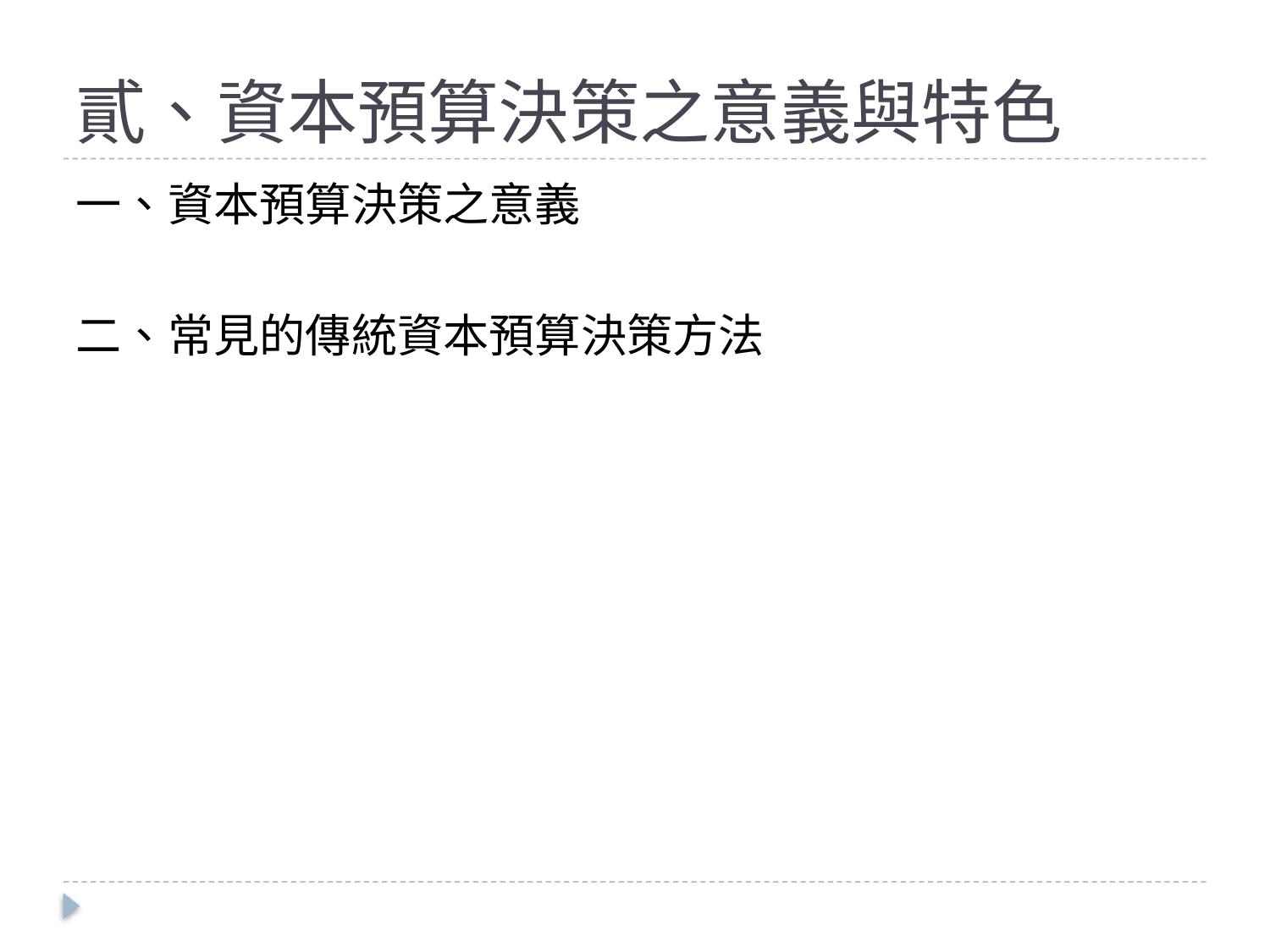

# 貳、資本預算決策之意義與特色
一、資本預算決策之意義

二、常見的傳統資本預算決策方法